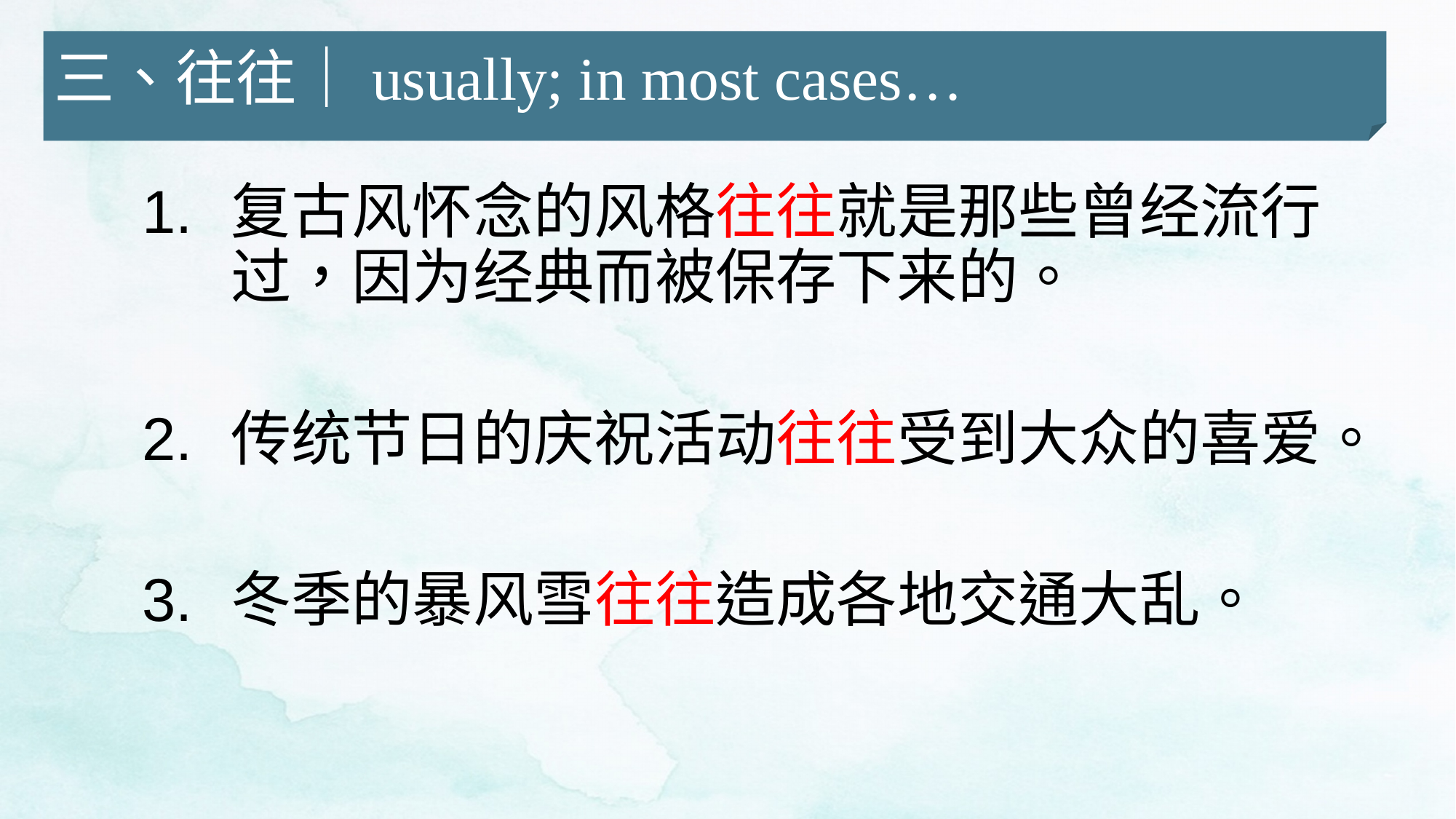

三、往往｜usually; in most cases…
复古风怀念的风格往往就是那些曾经流行过，因为经典而被保存下来的。

传统节日的庆祝活动往往受到大众的喜爱。

冬季的暴风雪往往造成各地交通大乱。